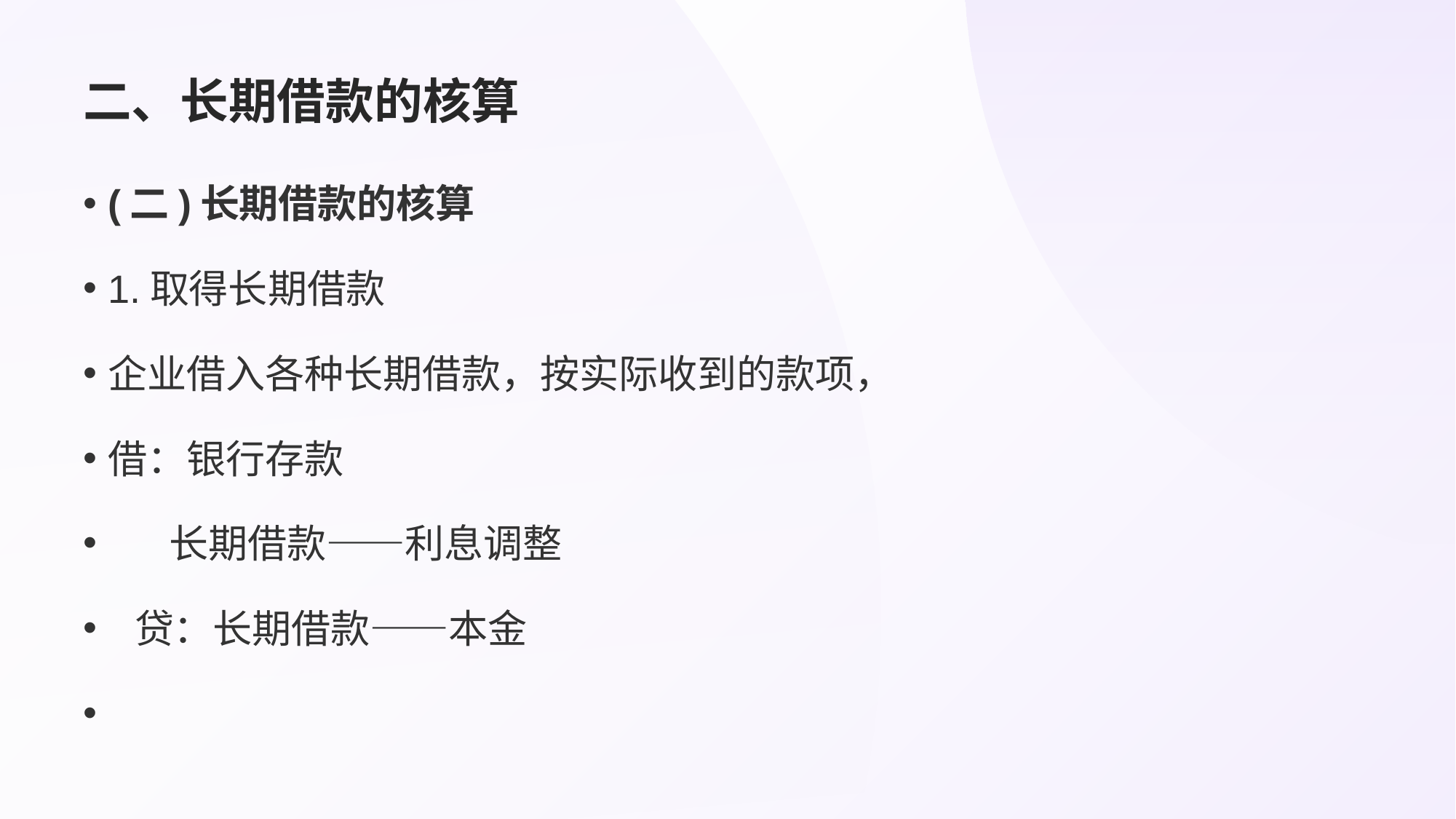

# 二、长期借款的核算
(二)长期借款的核算
1.取得长期借款
企业借入各种长期借款，按实际收到的款项，
借：银行存款
      长期借款——利息调整
  贷：长期借款——本金